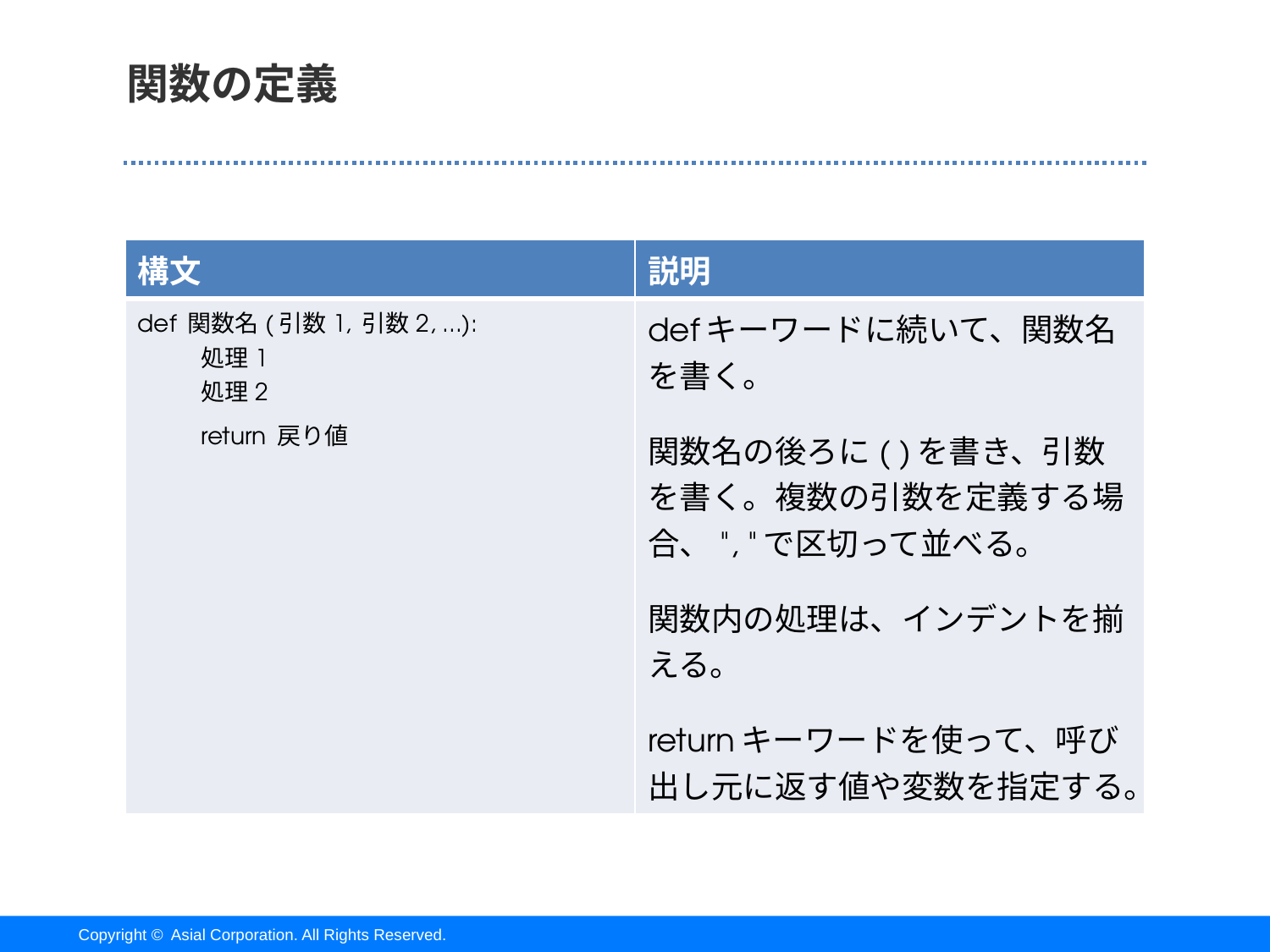

# 関数の定義
| 構文 | 説明 |
| --- | --- |
| def 関数名(引数1, 引数2, ...): 処理1 処理2 return 戻り値 | defキーワードに続いて、関数名を書く。 関数名の後ろに( )を書き、引数を書く。複数の引数を定義する場合、", "で区切って並べる。 関数内の処理は、インデントを揃える。 returnキーワードを使って、呼び出し元に返す値や変数を指定する。 |